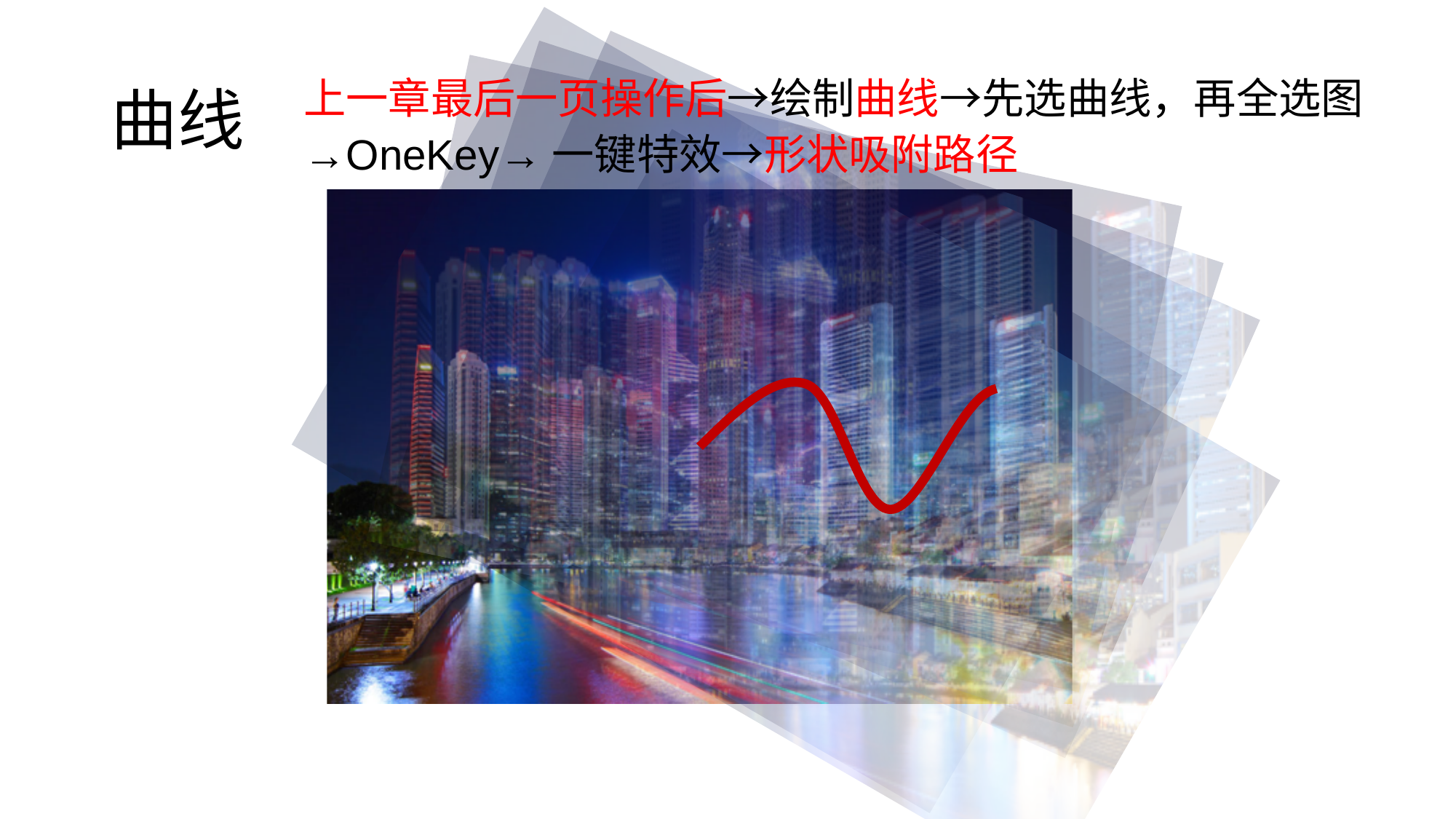

# 曲线
上一章最后一页操作后→绘制曲线→先选曲线，再全选图
→OneKey→一键特效→形状吸附路径